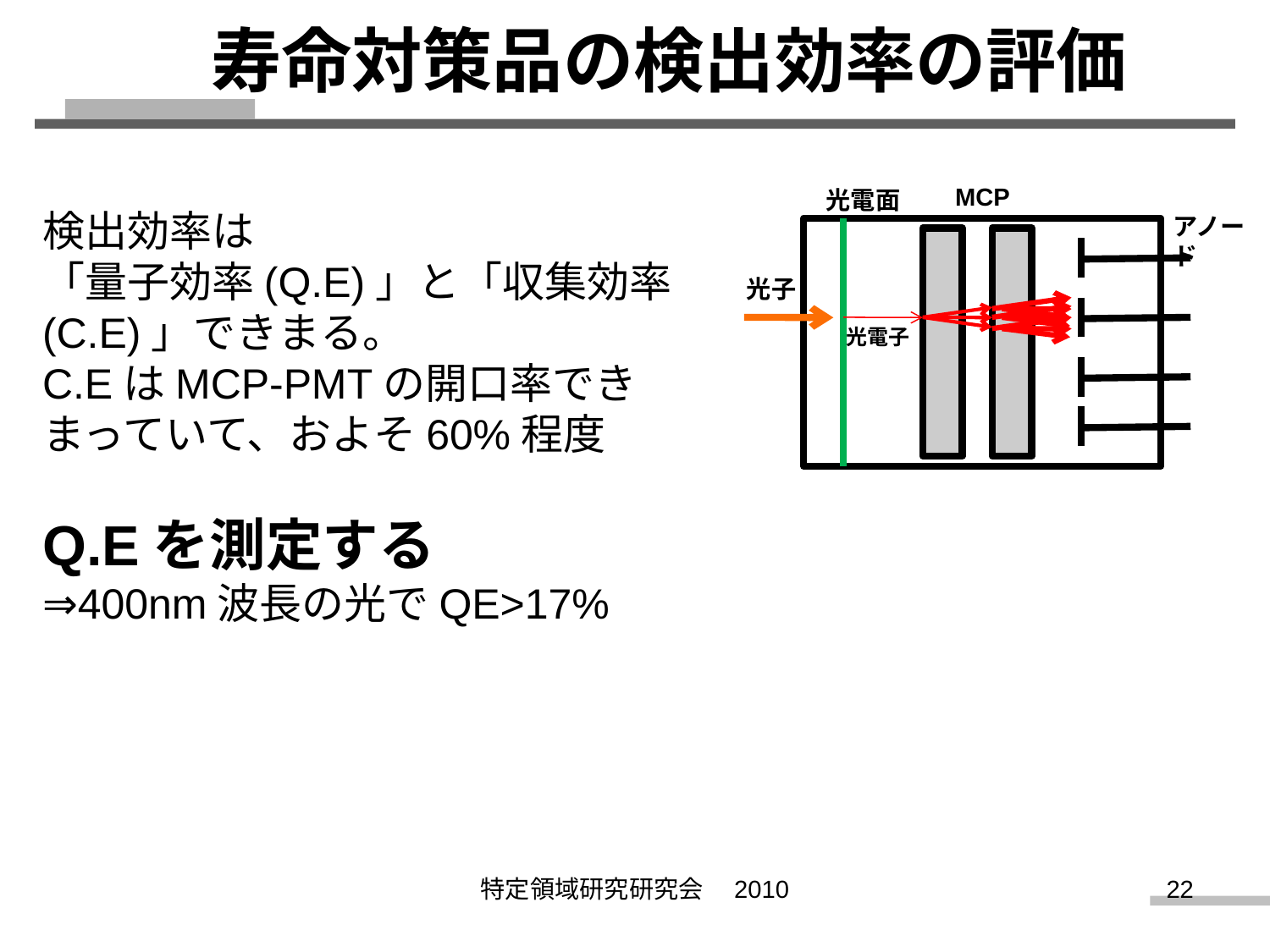

寿命対策品の検出効率の評価
MCP
光電面
アノード

光子
光電子
検出効率は
「量子効率(Q.E)」と「収集効率(C.E)」できまる。
C.EはMCP-PMTの開口率できまっていて、およそ60%程度

Q.Eを測定する
⇒400nm波長の光でQE>17%
特定領域研究研究会　2010
22